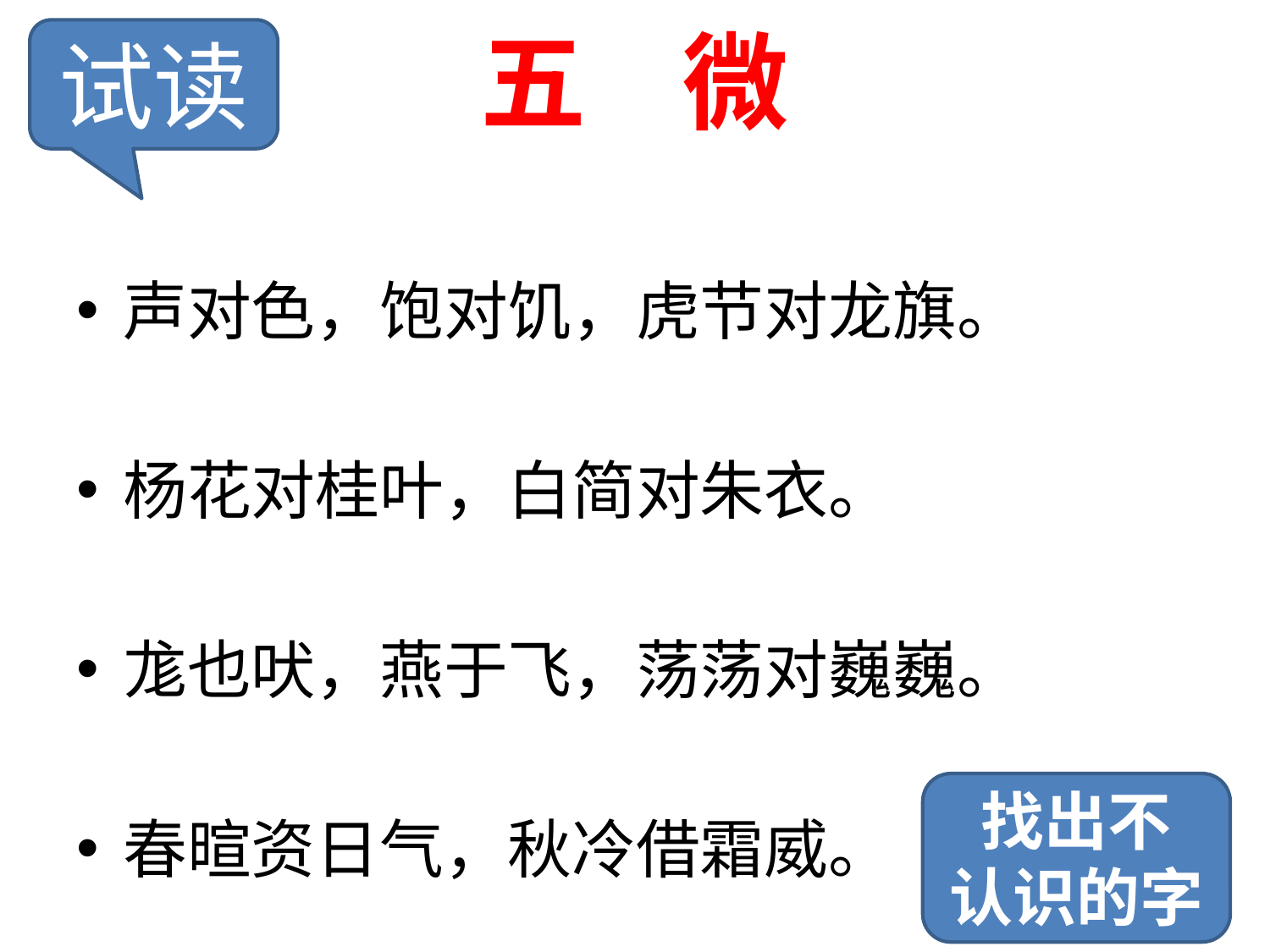

# 五    微
试读
声对色，饱对饥，虎节对龙旗。

杨花对桂叶，白简对朱衣。

尨也吠，燕于飞，荡荡对巍巍。

春暄资日气，秋冷借霜威。
找出不
认识的字